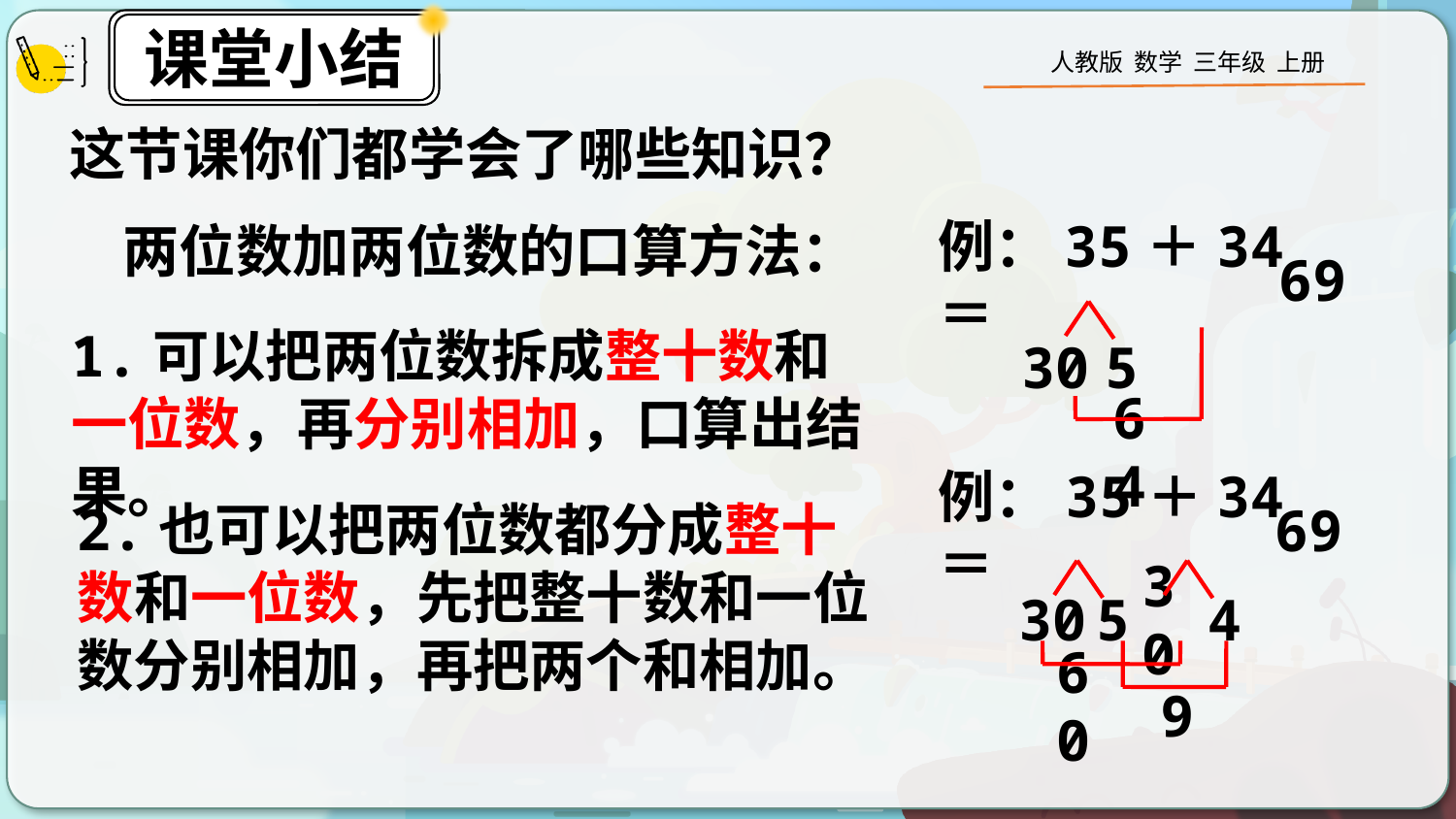

这节课你们都学会了哪些知识？

两位数加两位数的口算方法：
例：35＋34＝
69

1.可以把两位数拆成整十数和一位数，再分别相加，口算出结果。

30
5
64
2.也可以把两位数都分成整十数和一位数，先把整十数和一位数分别相加，再把两个和相加。
例：35＋34＝
69

30
5
30
4

60
9